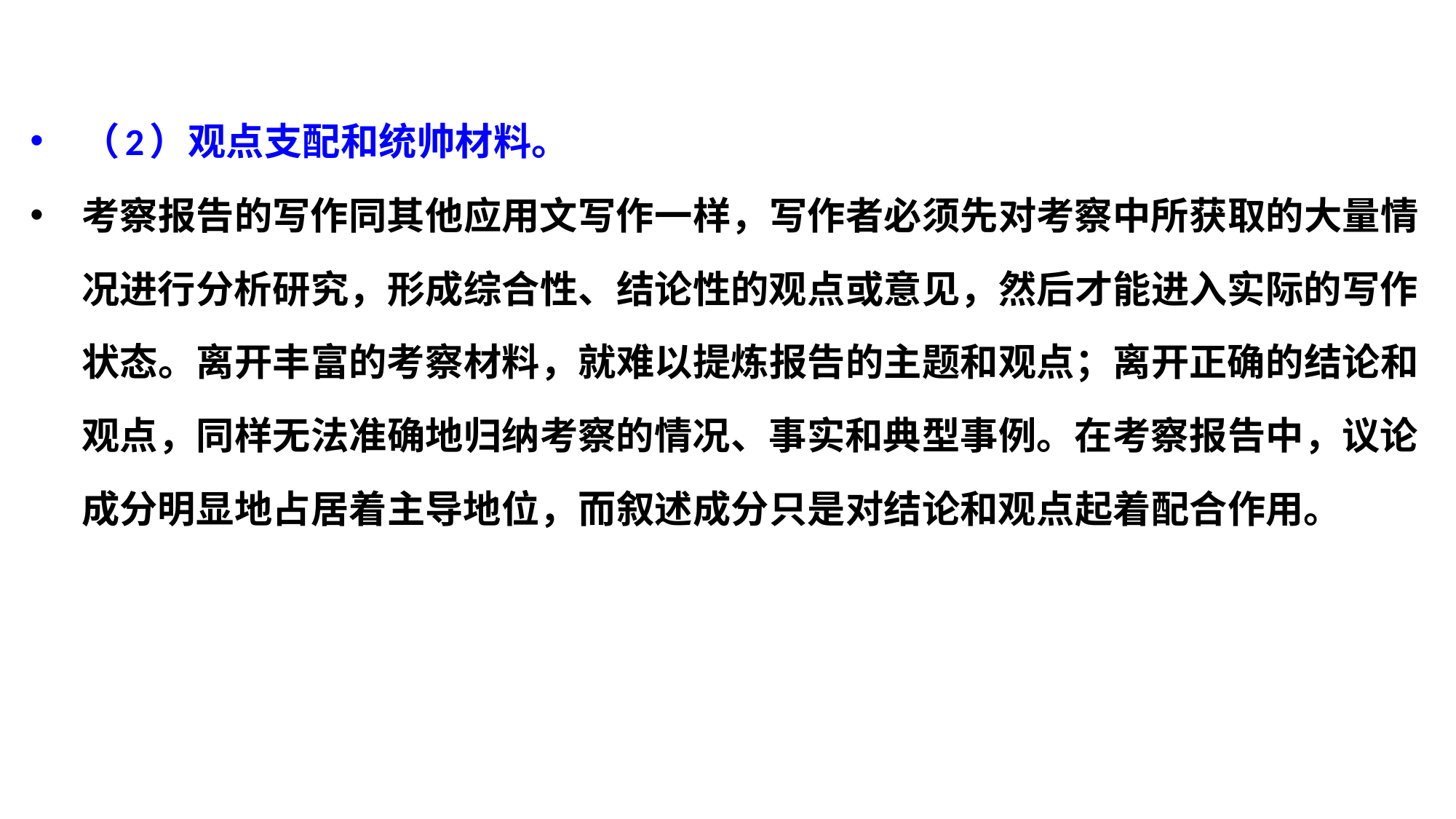

（2）观点支配和统帅材料。
考察报告的写作同其他应用文写作一样，写作者必须先对考察中所获取的大量情况进行分析研究，形成综合性、结论性的观点或意见，然后才能进入实际的写作状态。离开丰富的考察材料，就难以提炼报告的主题和观点；离开正确的结论和观点，同样无法准确地归纳考察的情况、事实和典型事例。在考察报告中，议论成分明显地占居着主导地位，而叙述成分只是对结论和观点起着配合作用。